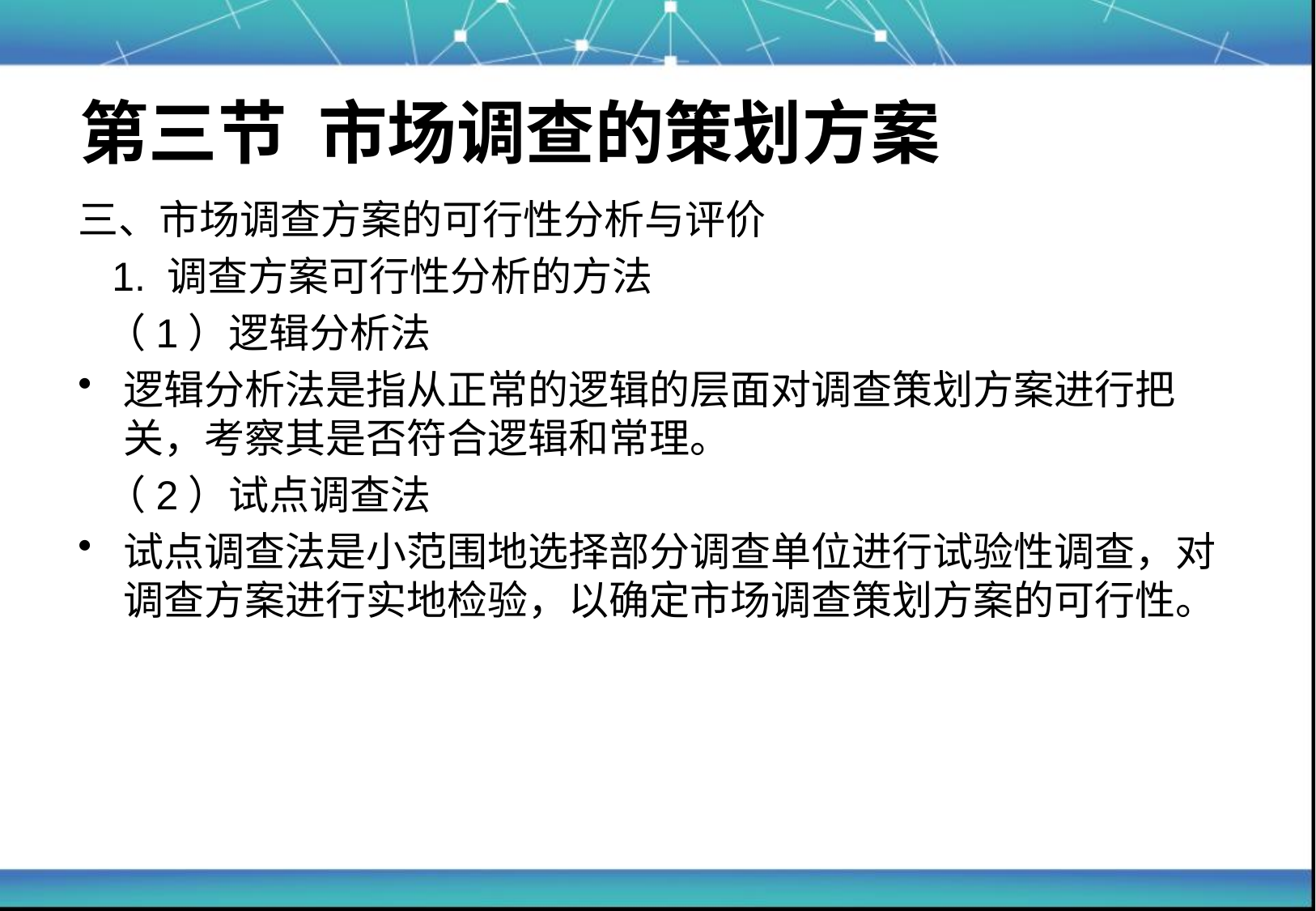

# 第三节  市场调查的策划方案
三、市场调查方案的可行性分析与评价
   1. 调查方案可行性分析的方法
  （1）逻辑分析法
逻辑分析法是指从正常的逻辑的层面对调查策划方案进行把关，考察其是否符合逻辑和常理。
  （2）试点调查法
试点调查法是小范围地选择部分调查单位进行试验性调查，对调查方案进行实地检验，以确定市场调查策划方案的可行性。